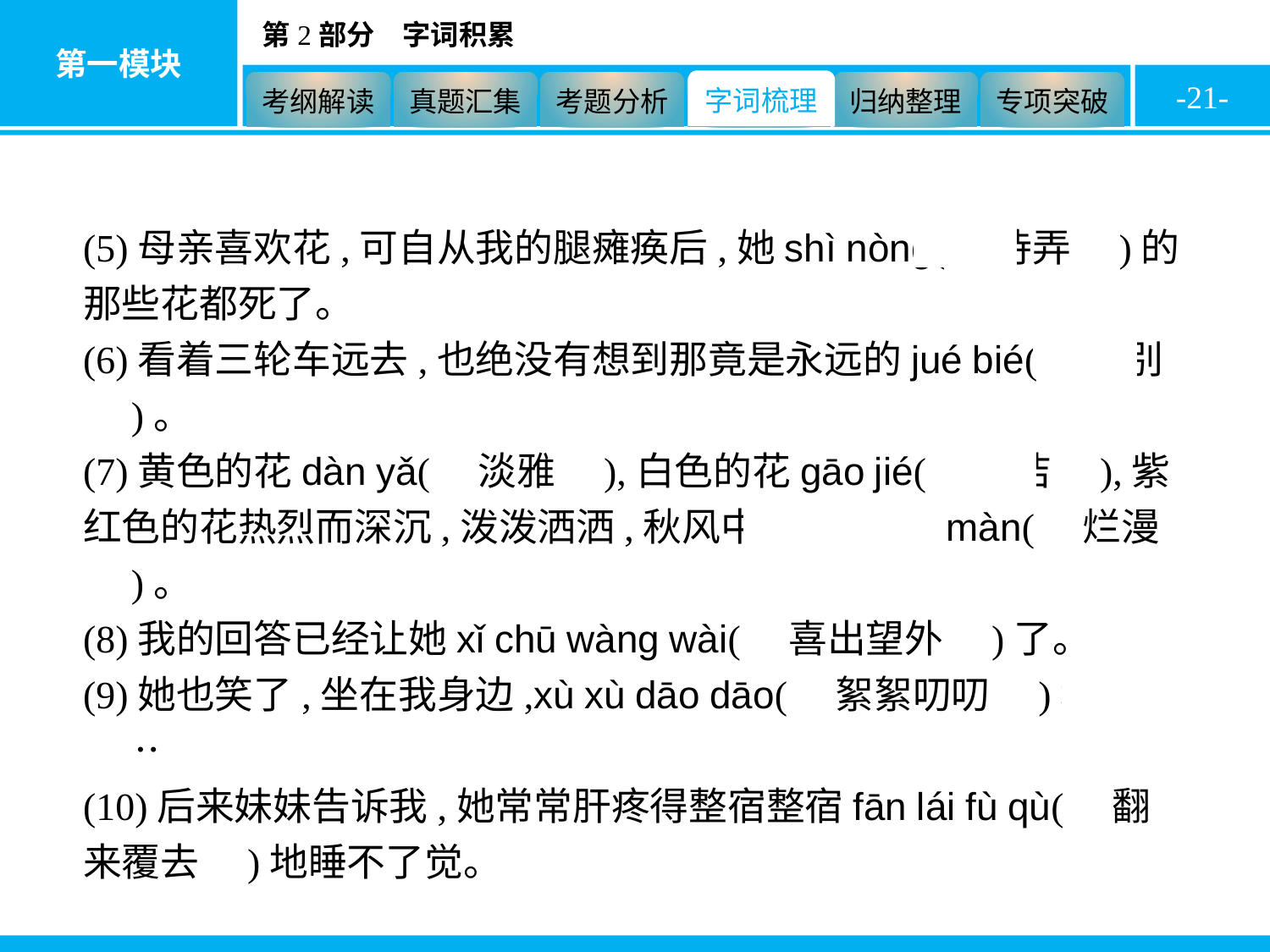

-21-
(5)母亲喜欢花,可自从我的腿瘫痪后,她shì nòng(　侍弄　)的那些花都死了。
(6)看着三轮车远去,也绝没有想到那竟是永远的jué bié(　诀别　)。
(7)黄色的花dàn yǎ(　淡雅　),白色的花gāo jié(　高洁　),紫红色的花热烈而深沉,泼泼洒洒,秋风中正开得làn màn(　烂漫　)。
(8)我的回答已经让她xǐ chū wàng wài(　喜出望外　)了。
(9)她也笑了,坐在我身边,xù xù dāo dāo(　絮絮叨叨　)地说着……
(10)后来妹妹告诉我,她常常肝疼得整宿整宿fān lái fù qù(　翻来覆去　)地睡不了觉。